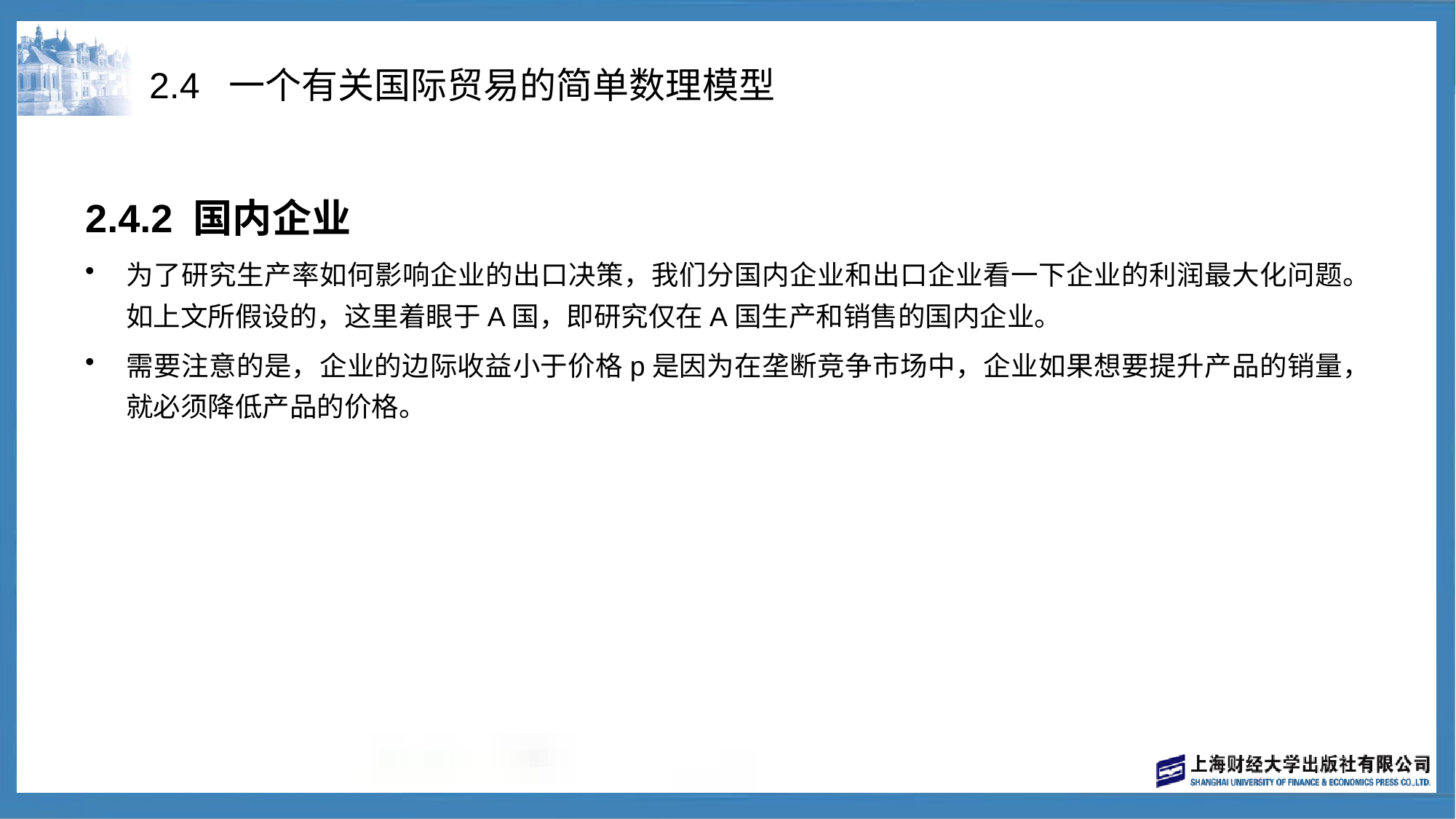

# 2.4  一个有关国际贸易的简单数理模型
2.4.2 国内企业
为了研究生产率如何影响企业的出口决策，我们分国内企业和出口企业看一下企业的利润最大化问题。如上文所假设的，这里着眼于A国，即研究仅在A国生产和销售的国内企业。
需要注意的是，企业的边际收益小于价格p是因为在垄断竞争市场中，企业如果想要提升产品的销量，就必须降低产品的价格。